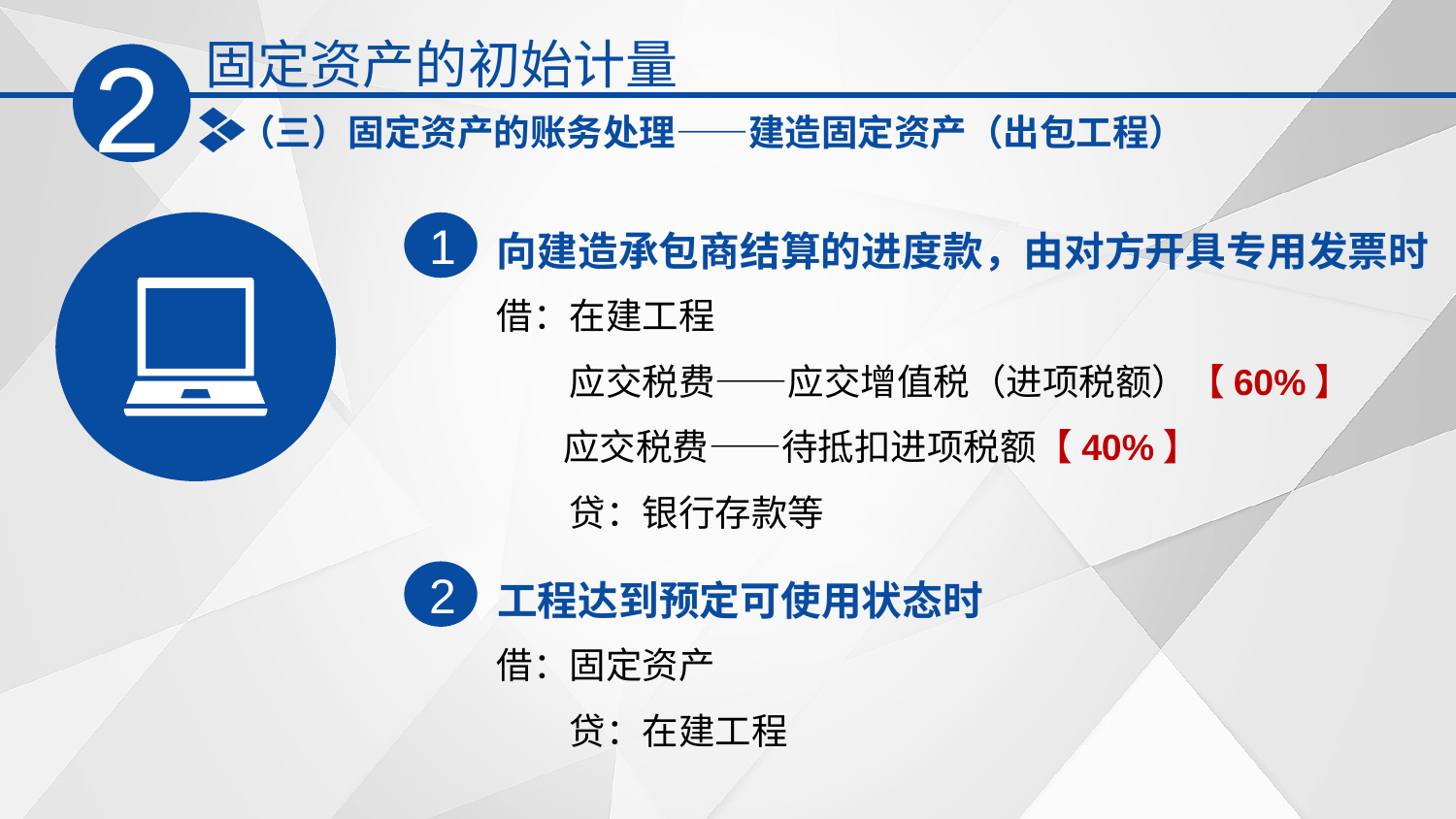

固定资产的初始计量
2

（三）固定资产的账务处理——建造固定资产（出包工程）

向建造承包商结算的进度款，由对方开具专用发票时

1
借：在建工程
　　应交税费——应交增值税（进项税额）【60%】
       应交税费——待抵扣进项税额【40%】
　　贷：银行存款等
工程达到预定可使用状态时
2
借：固定资产
　　贷：在建工程